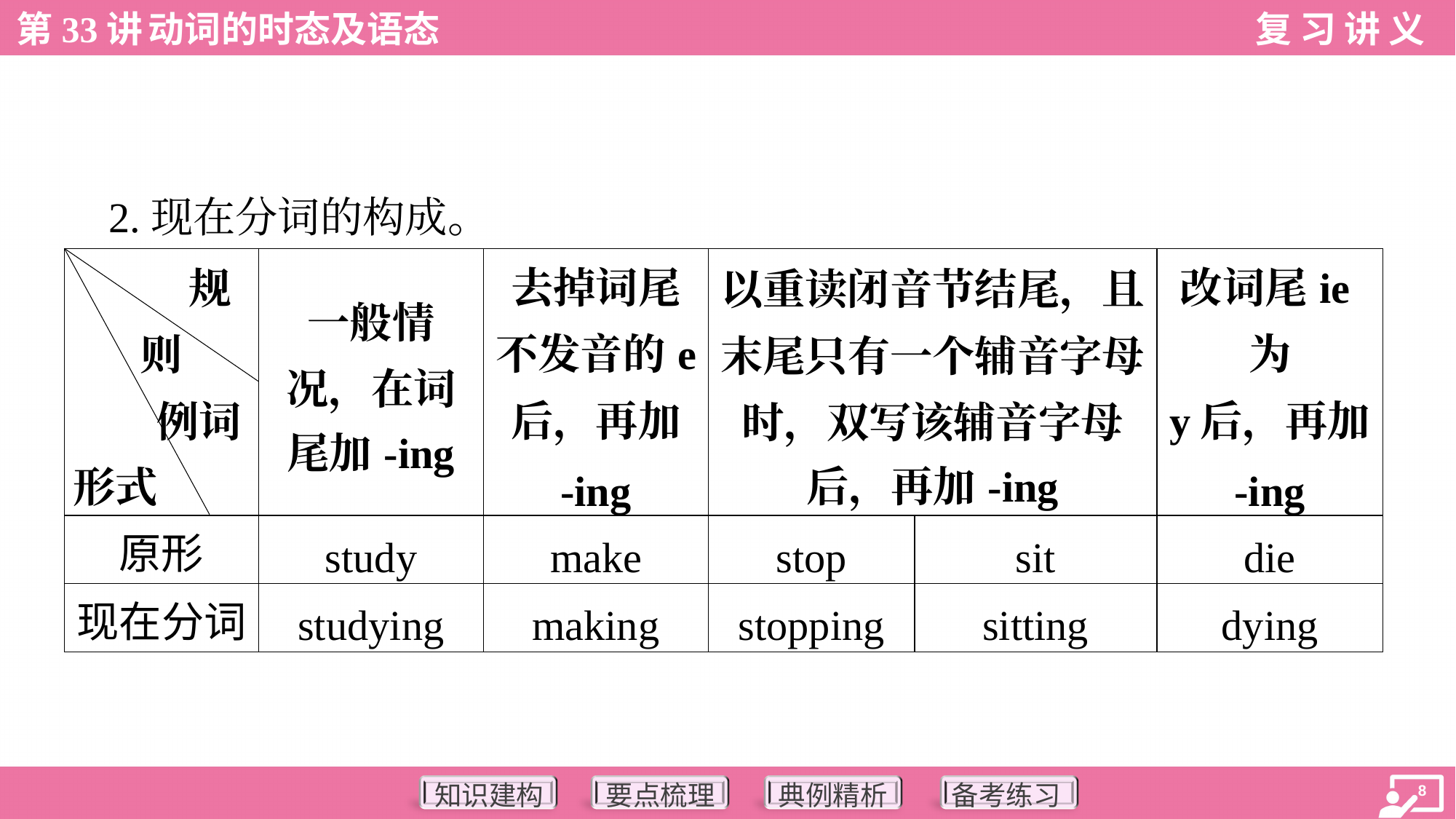

2.现在分词的构成。
| 规则 例词 形式 | 一般情 况，在词 尾加-ing | 去掉词尾 不发音的e 后，再加 -ing | 以重读闭音节结尾，且 末尾只有一个辅音字母 时，双写该辅音字母 后，再加-ing |  | 改词尾ie为 y后，再加 -ing |
| --- | --- | --- | --- | --- | --- |
| 原形 | study | make | stop | sit | die |
| 现在分词 | studying | making | stopping | sitting | dying |